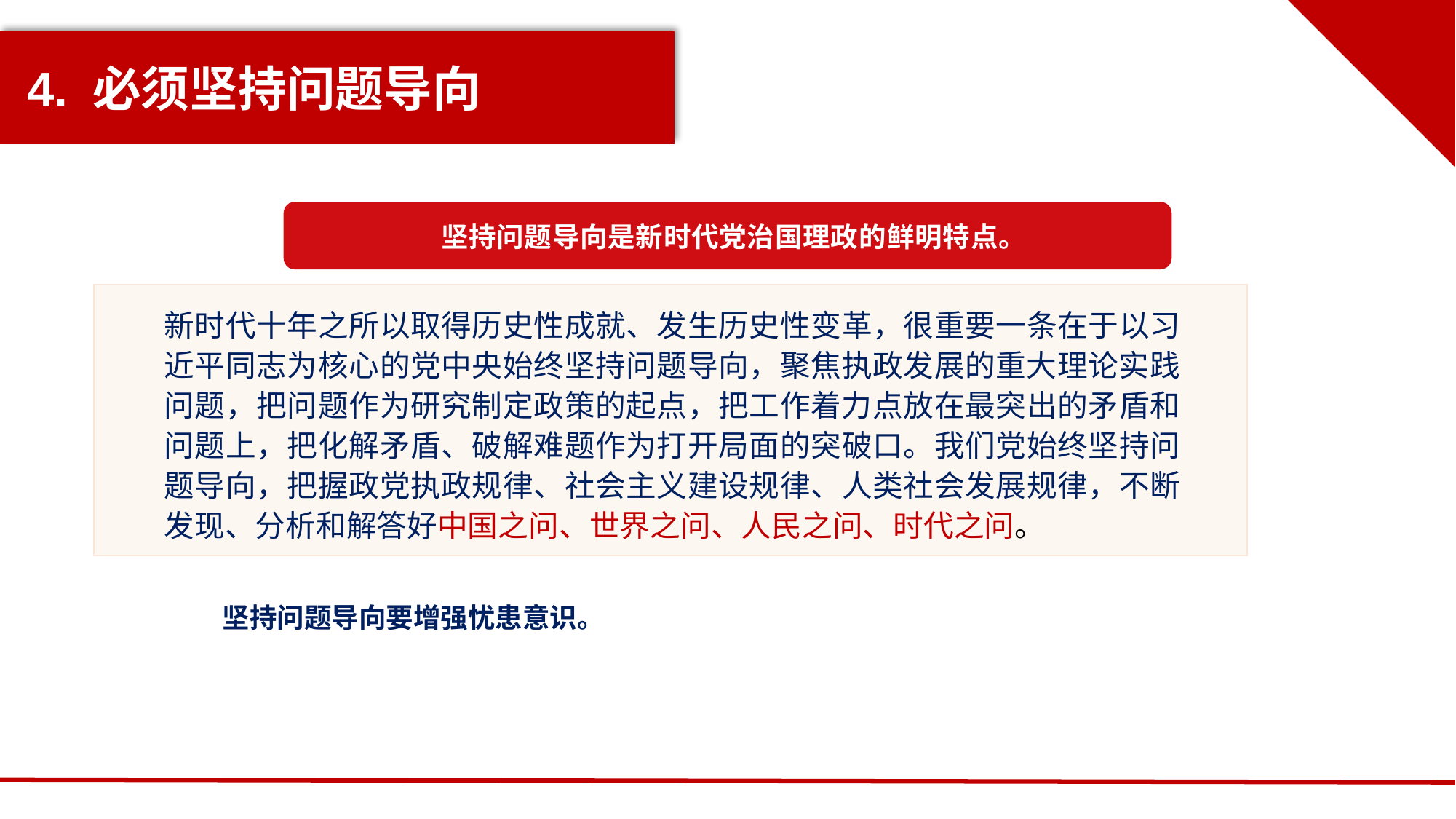

# 4. 必须坚持问题导向

坚持问题导向是新时代党治国理政的鲜明特点。

新时代十年之所以取得历史性成就、发生历史性变革，很重要一条在于以习近平同志为核心的党中央始终坚持问题导向，聚焦执政发展的重大理论实践问题，把问题作为研究制定政策的起点，把工作着力点放在最突出的矛盾和问题上，把化解矛盾、破解难题作为打开局面的突破口。我们党始终坚持问题导向，把握政党执政规律、社会主义建设规律、人类社会发展规律，不断发现、分析和解答好中国之问、世界之问、人民之问、时代之问。
坚持问题导向要增强忧患意识。